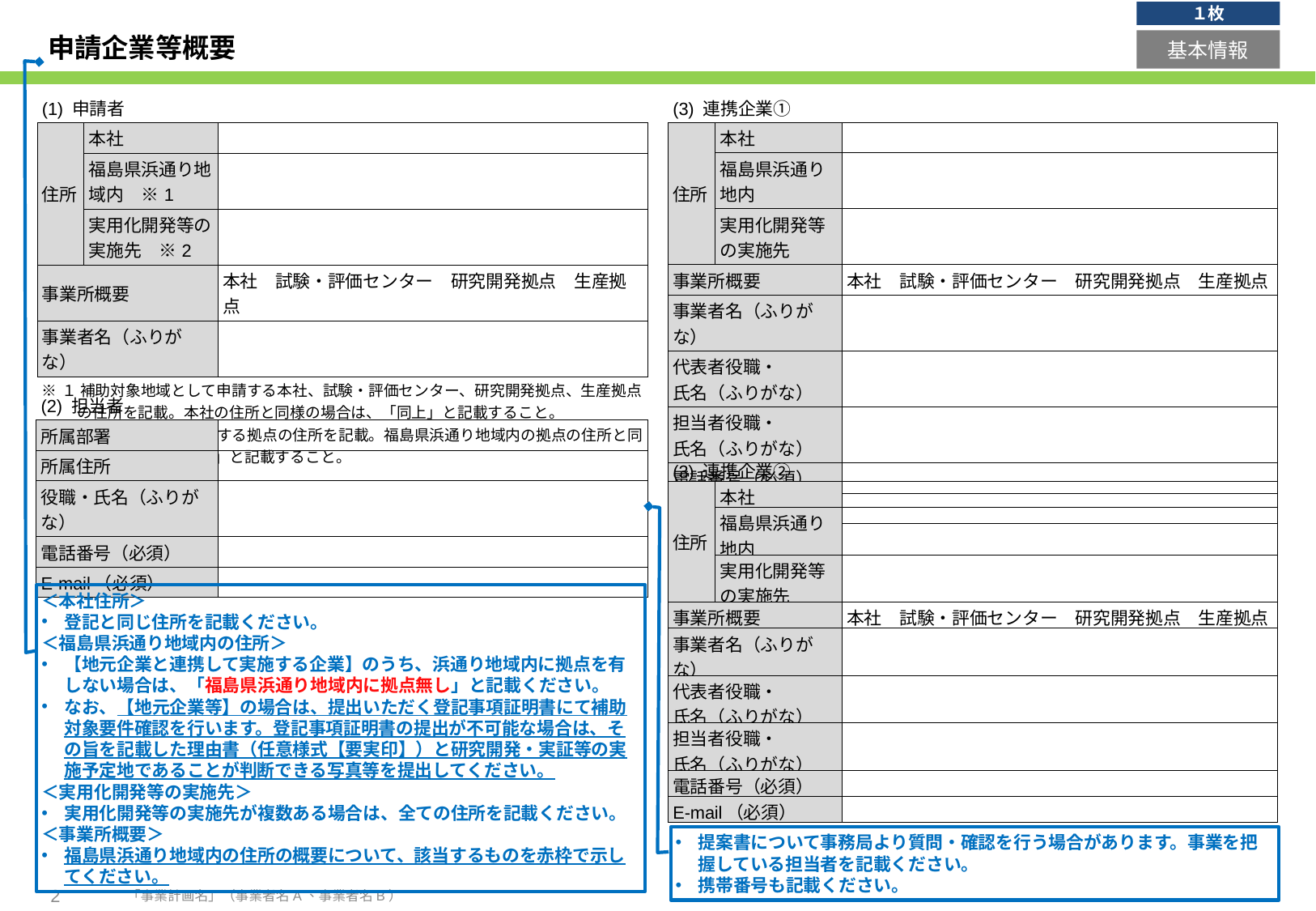

１枚
# 申請企業等概要
基本情報
| (1) 申請者 |  |  |
| --- | --- | --- |
| 住所 | 本社 |  |
| 住所 () | 福島県浜通り地域内　※1 |  |
| 住所 () | 実用化開発等の実施先　※2 |  |
| 事業所概要 |  | 本社　試験・評価センター　研究開発拠点　生産拠点 |
| 事業者名（ふりがな） |  |  |
| ※１ 補助対象地域として申請する本社、試験・評価センター、研究開発拠点、生産拠点の住所を記載。本社の住所と同様の場合は、「同上」と記載すること。 ※２ 実用化開発等を実施する拠点の住所を記載。福島県浜通り地域内の拠点の住所と同様の場合は、「同上」と記載すること。 |  |  |
| (3) 連携企業① |  |  |
| --- | --- | --- |
| 住所 | 本社 |  |
| 住所 () | 福島県浜通り地内 |  |
| 住所 () | 実用化開発等の実施先 |  |
| 事業所概要 |  | 本社　試験・評価センター　研究開発拠点　生産拠点 |
| 事業者名（ふりがな） |  |  |
| 代表者役職・ 氏名（ふりがな） |  |  |
| 担当者役職・ 氏名（ふりがな） |  |  |
| 電話番号（必須） |  |  |
| E-mail（必須） |  |  |
| (2) 担当者 |  |
| --- | --- |
| 所属部署 |  |
| 所属住所 |  |
| 役職・氏名（ふりがな） |  |
| 電話番号（必須） |  |
| E-mail（必須） |  |
| (3) 連携企業② |  |  |
| --- | --- | --- |
| 住所 | 本社 |  |
| 住所 () | 福島県浜通り地内 |  |
| 住所 () | 実用化開発等の実施先 |  |
| 事業所概要 |  | 本社　試験・評価センター　研究開発拠点　生産拠点 |
| 事業者名（ふりがな） |  |  |
| 代表者役職・ 氏名（ふりがな） |  |  |
| 担当者役職・ 氏名（ふりがな） |  |  |
| 電話番号（必須） |  |  |
| E-mail（必須） |  |  |
＜本社住所＞
登記と同じ住所を記載ください。
＜福島県浜通り地域内の住所＞
【地元企業と連携して実施する企業】のうち、浜通り地域内に拠点を有しない場合は、「福島県浜通り地域内に拠点無し」と記載ください。
なお、【地元企業等】の場合は、提出いただく登記事項証明書にて補助対象要件確認を行います。登記事項証明書の提出が不可能な場合は、その旨を記載した理由書（任意様式【要実印】）と研究開発・実証等の実施予定地であることが判断できる写真等を提出してください。
＜実用化開発等の実施先＞
実用化開発等の実施先が複数ある場合は、全ての住所を記載ください。
＜事業所概要＞
福島県浜通り地域内の住所の概要について、該当するものを赤枠で示してください。
提案書について事務局より質問・確認を行う場合があります。事業を把握している担当者を記載ください。
携帯番号も記載ください。
2
「事業計画名」（事業者名A、事業者名B）